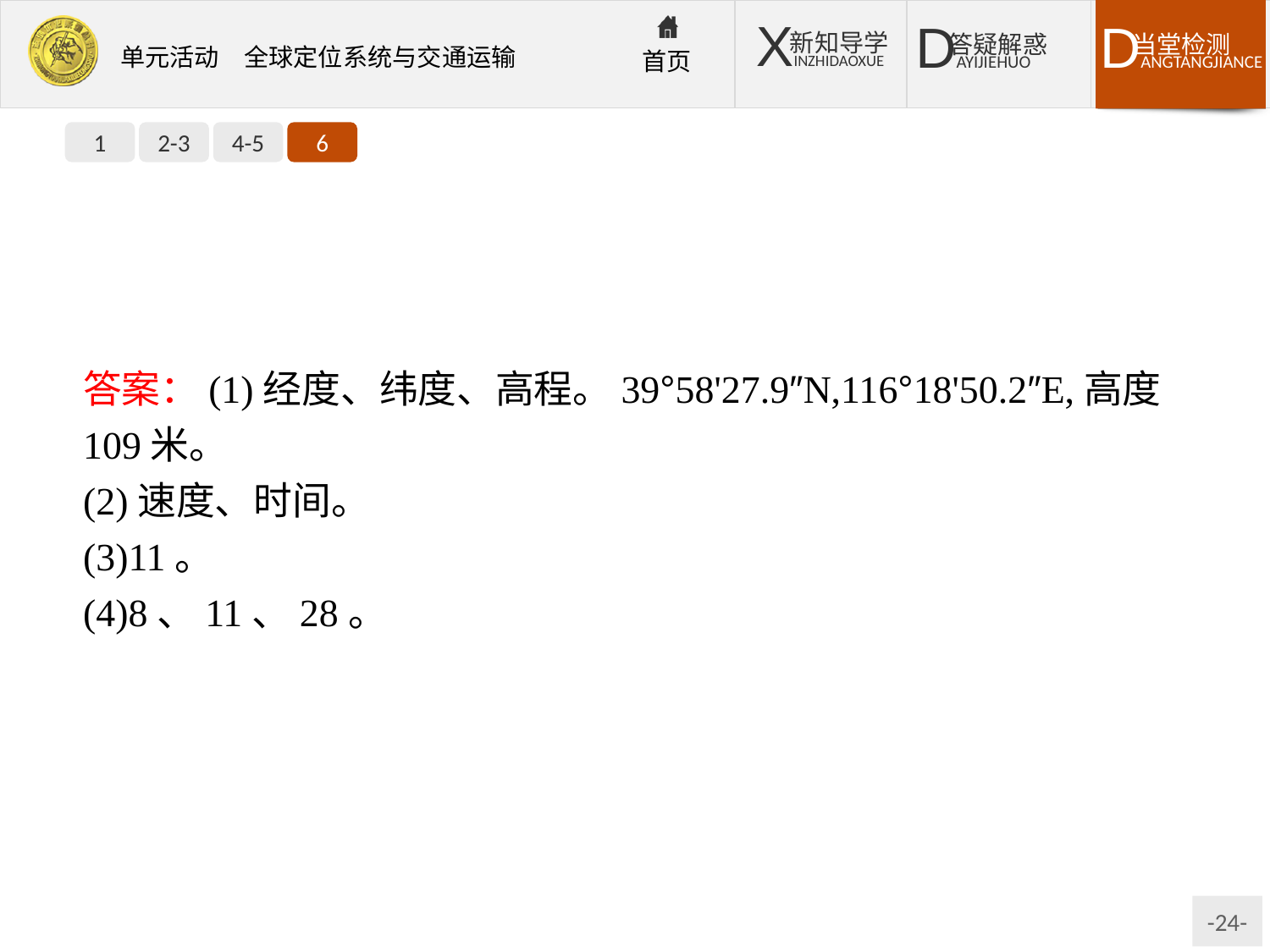

1
2-3
4-5
6
答案：(1)经度、纬度、高程。39°58'27.9″N,116°18'50.2″E,高度109米。
(2)速度、时间。
(3)11。
(4)8、11、28。